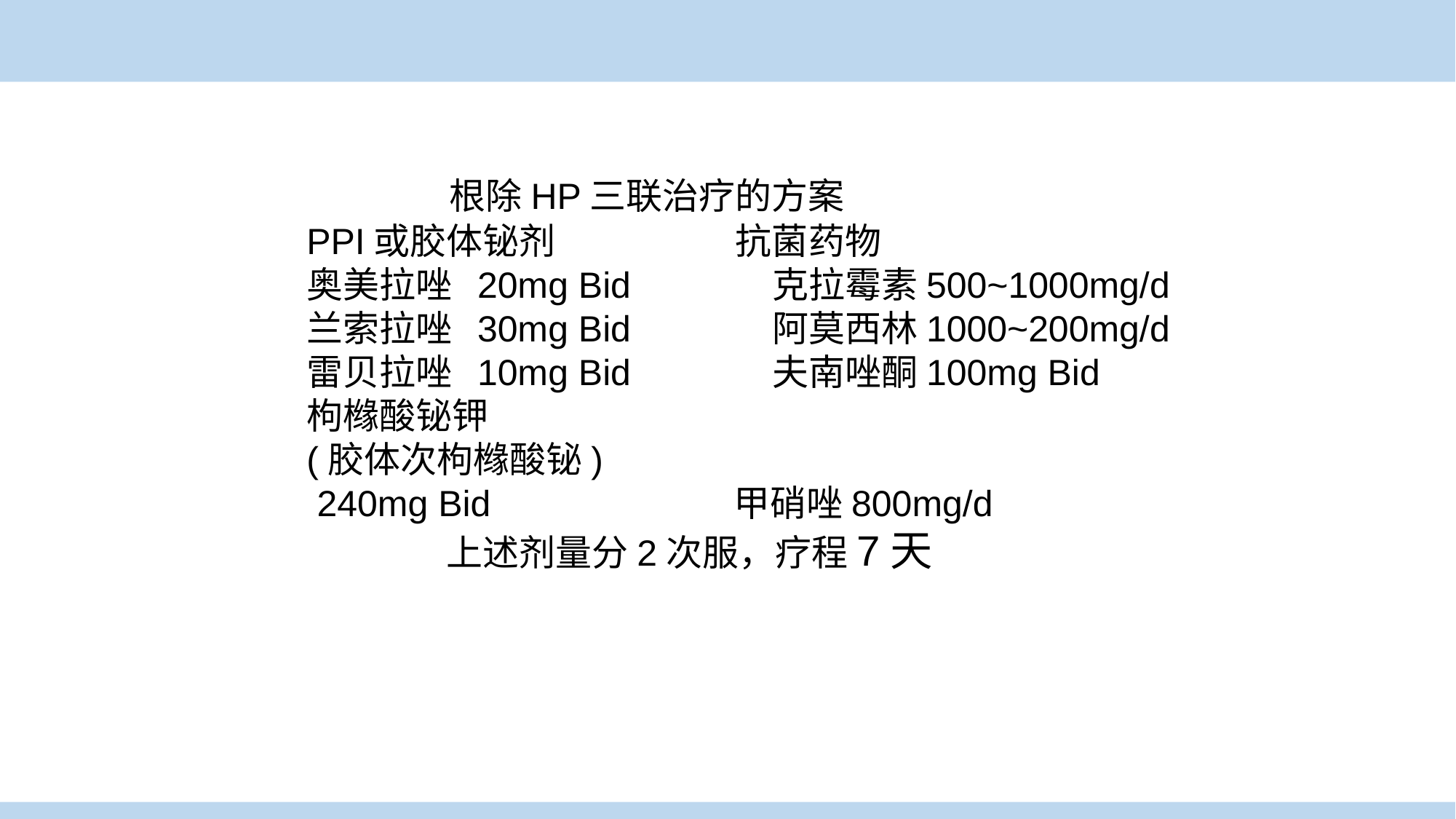

根除HP三联治疗的方案
PPI或胶体铋剂                      抗菌药物
奥美拉唑  20mg Bid             克拉霉素500~1000mg/d
兰索拉唑  30mg Bid             阿莫西林1000~200mg/d
雷贝拉唑  10mg Bid             夫南唑酮100mg Bid
枸橼酸铋钾
(胶体次枸橼酸铋)
 240mg Bid                       甲硝唑800mg/d
                上述剂量分2次服，疗程7天